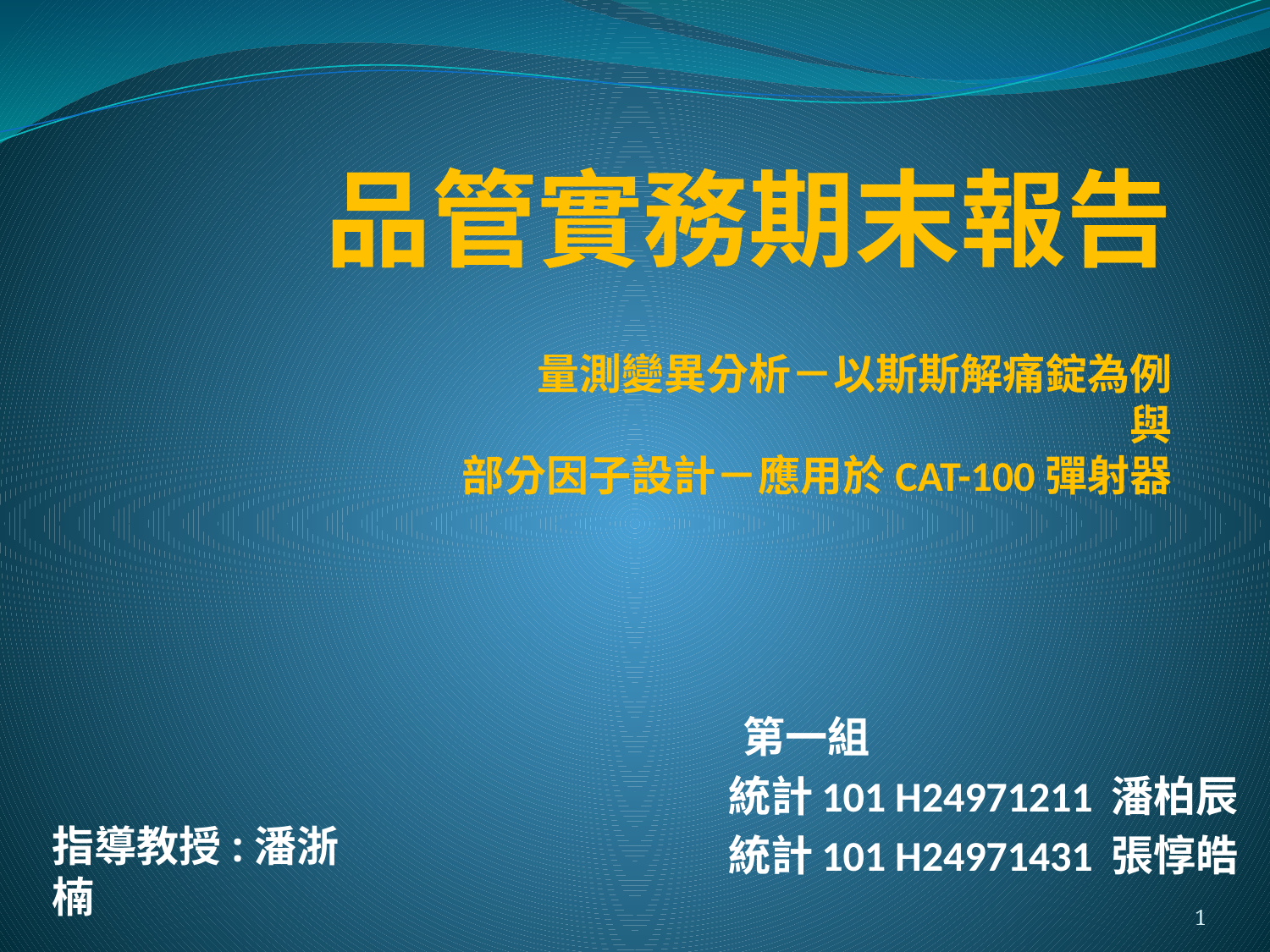

# 品管實務期末報告 量測變異分析－以斯斯解痛錠為例 與 部分因子設計－應用於CAT-100彈射器
 第一組
統計101 H24971211 潘柏辰
統計101 H24971431 張惇皓

指導教授:潘浙楠
1